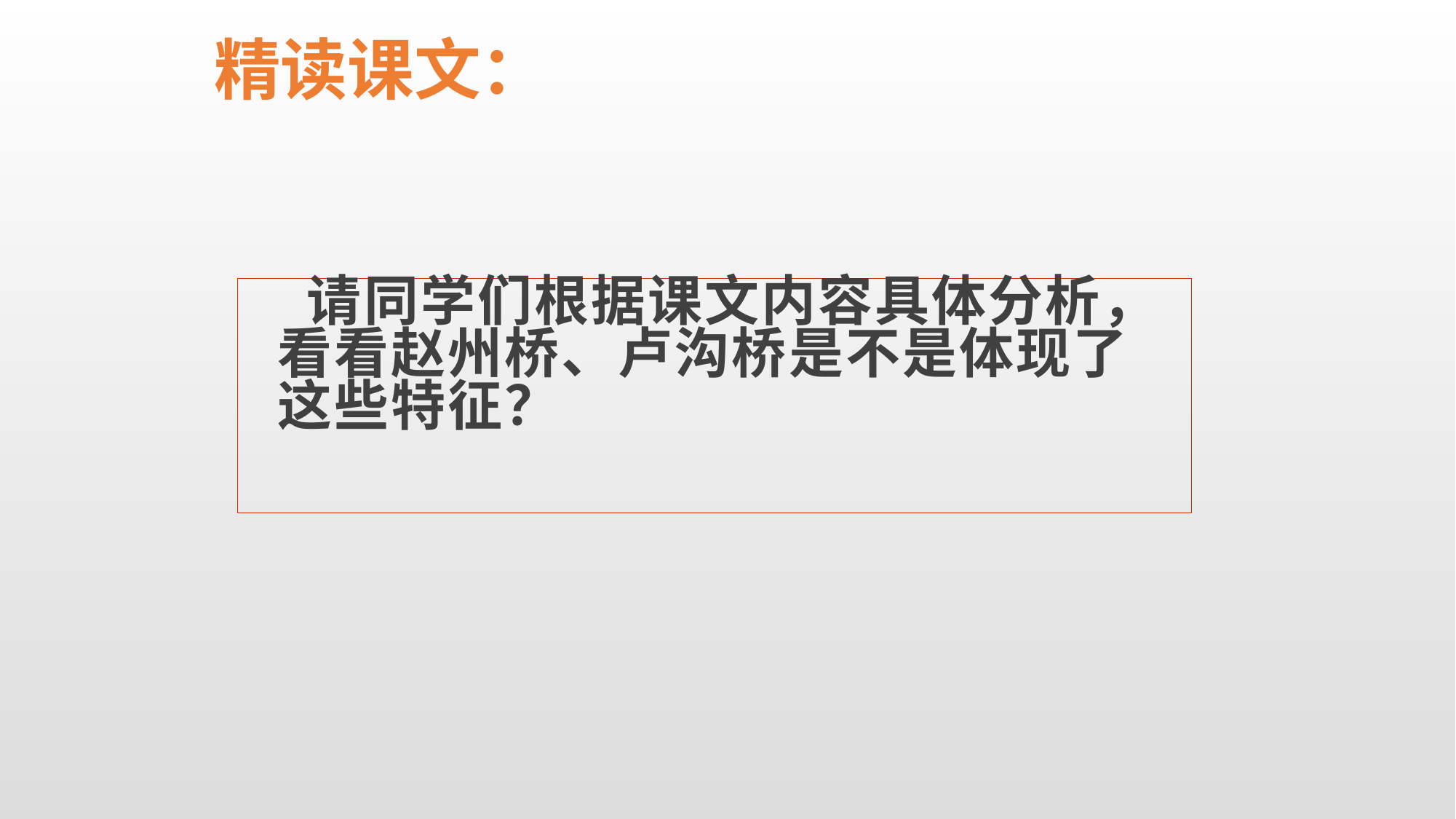

精读课文：
   请同学们根据课文内容具体分析，看看赵州桥、卢沟桥是不是体现了这些特征？